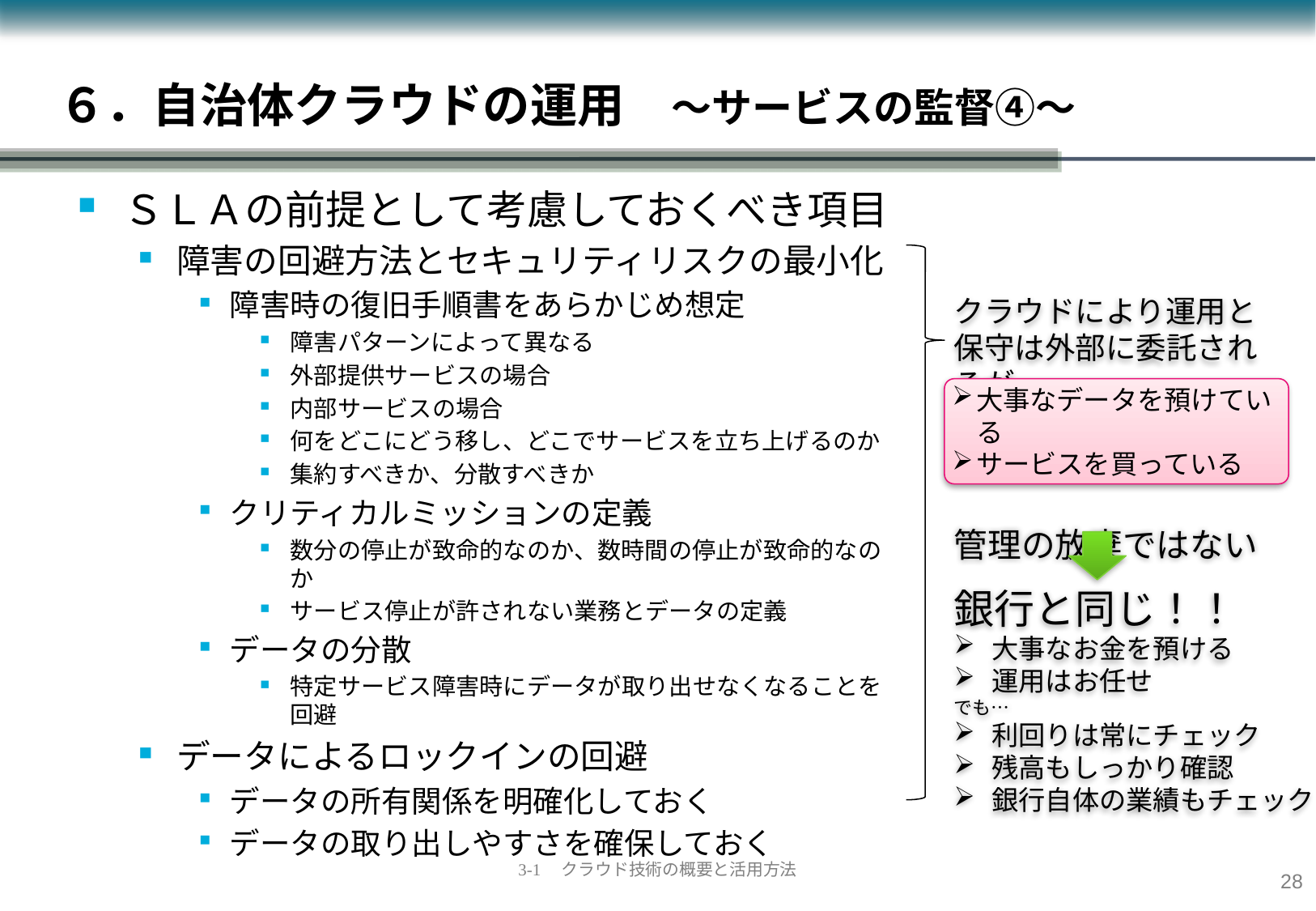

# ６．自治体クラウドの運用　～サービスの監督④～
ＳＬＡの前提として考慮しておくべき項目
障害の回避方法とセキュリティリスクの最小化
障害時の復旧手順書をあらかじめ想定
障害パターンによって異なる
外部提供サービスの場合
内部サービスの場合
何をどこにどう移し、どこでサービスを立ち上げるのか
集約すべきか、分散すべきか
クリティカルミッションの定義
数分の停止が致命的なのか、数時間の停止が致命的なのか
サービス停止が許されない業務とデータの定義
データの分散
特定サービス障害時にデータが取り出せなくなることを回避
データによるロックインの回避
データの所有関係を明確化しておく
データの取り出しやすさを確保しておく

クラウドにより運用と保守は外部に委託されるが…

管理の放棄ではない
大事なデータを預けている
サービスを買っている

銀行と同じ！！
大事なお金を預ける
運用はお任せ
でも…
利回りは常にチェック
残高もしっかり確認
銀行自体の業績もチェック
28
3-1　クラウド技術の概要と活用方法